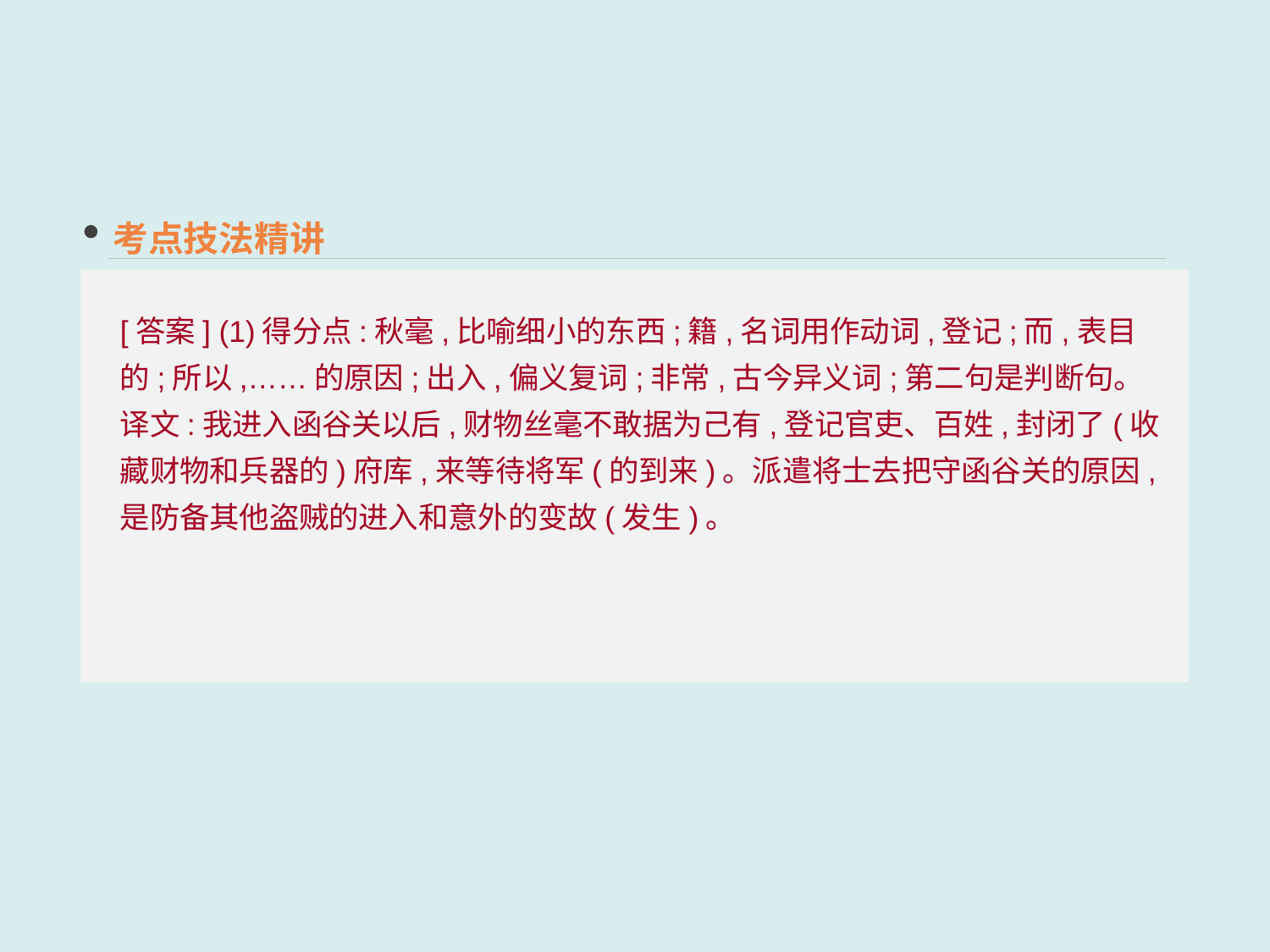

考点技法精讲

[答案] (1)得分点:秋毫,比喻细小的东西;籍,名词用作动词,登记;而,表目的;所以,……的原因;出入,偏义复词;非常,古今异义词;第二句是判断句。
译文:我进入函谷关以后,财物丝毫不敢据为己有,登记官吏、百姓,封闭了(收藏财物和兵器的)府库,来等待将军(的到来)。派遣将士去把守函谷关的原因,是防备其他盗贼的进入和意外的变故(发生)。